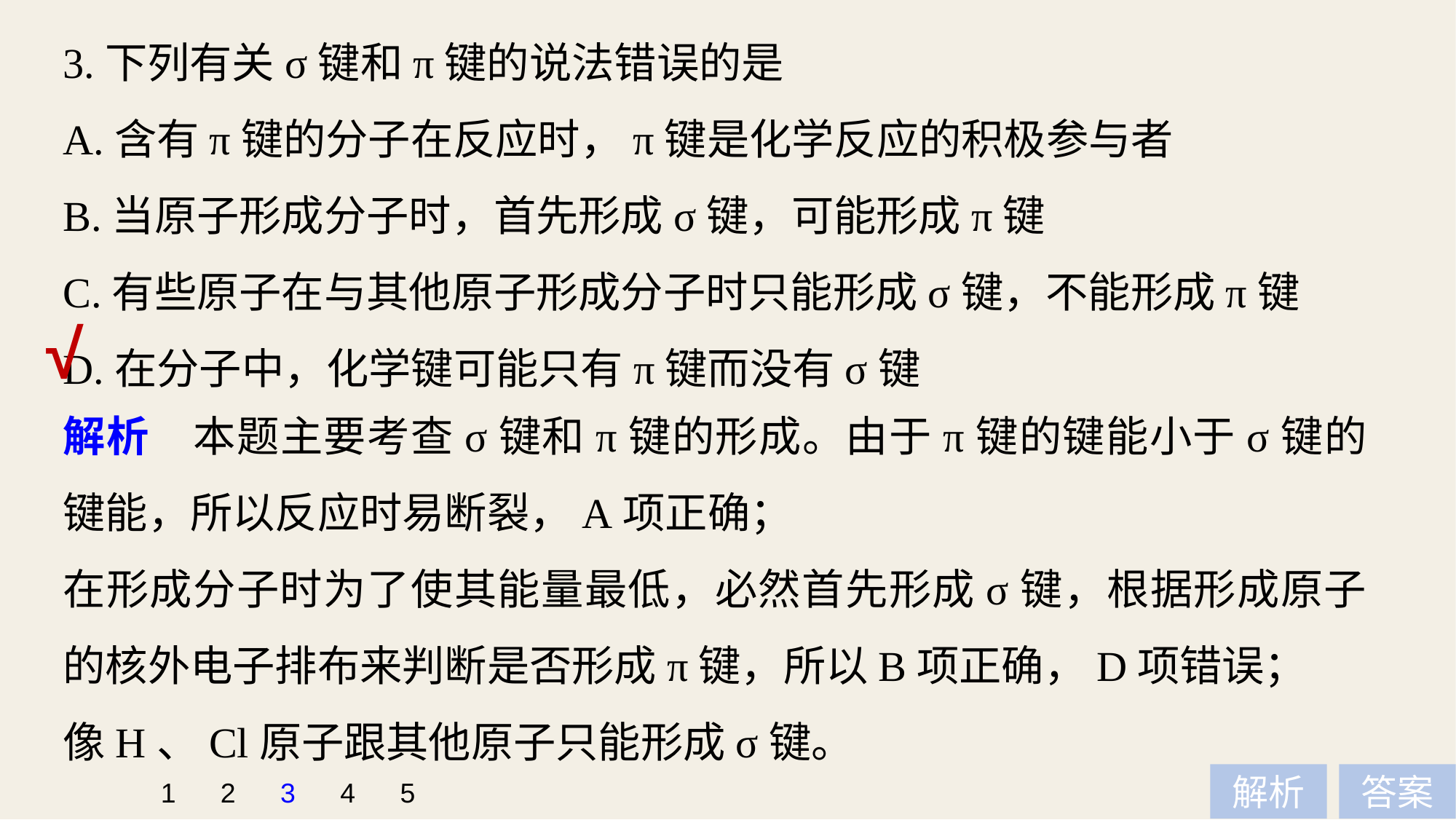

3.下列有关σ键和π键的说法错误的是
A.含有π键的分子在反应时，π键是化学反应的积极参与者
B.当原子形成分子时，首先形成σ键，可能形成π键
C.有些原子在与其他原子形成分子时只能形成σ键，不能形成π键
D.在分子中，化学键可能只有π键而没有σ键
√
解析　本题主要考查σ键和π键的形成。由于π键的键能小于σ键的键能，所以反应时易断裂，A项正确；
在形成分子时为了使其能量最低，必然首先形成σ键，根据形成原子的核外电子排布来判断是否形成π键，所以B项正确，D项错误；
像H、Cl原子跟其他原子只能形成σ键。
1
2
3
4
5
解析
答案